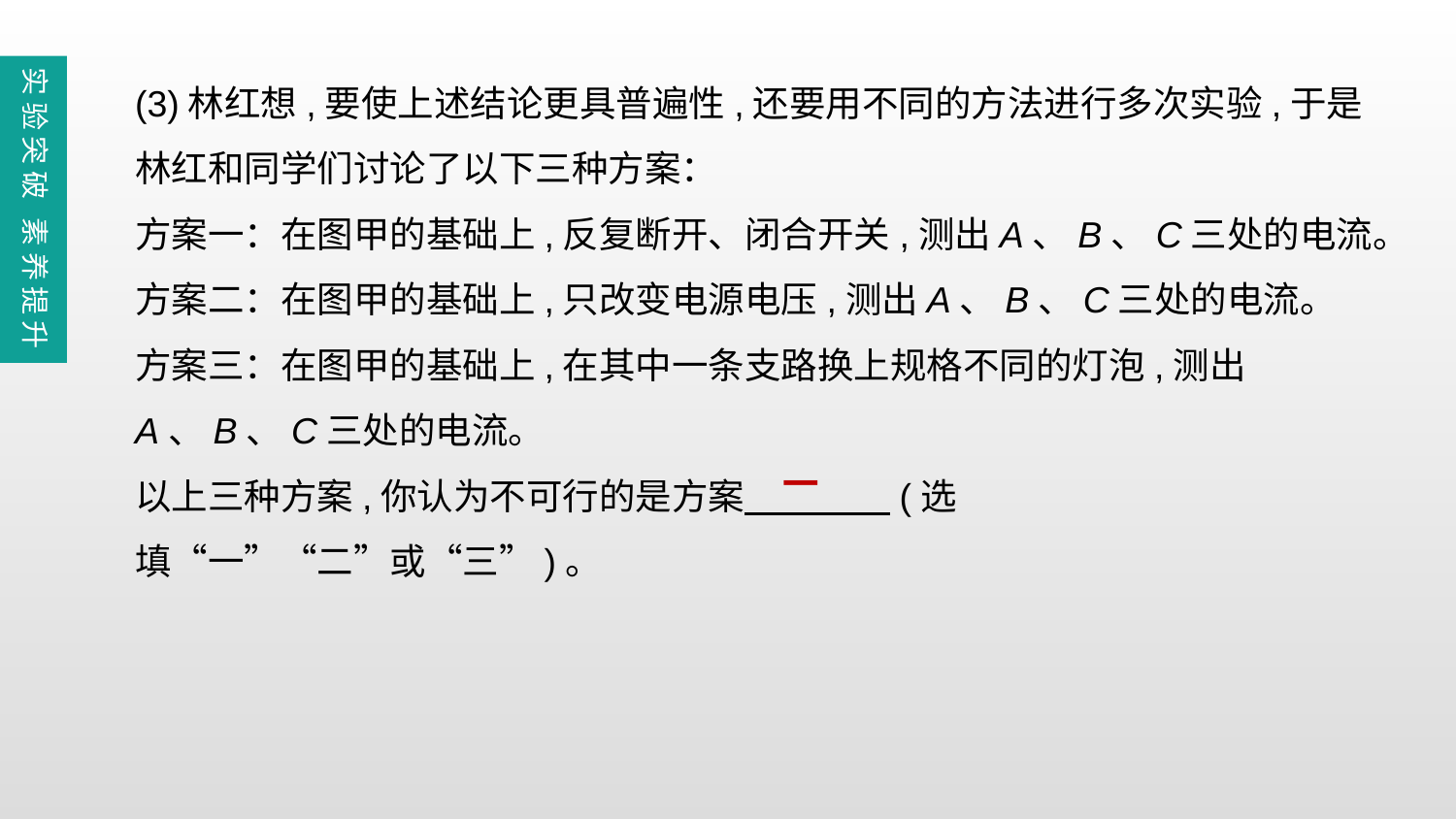

(3)林红想,要使上述结论更具普遍性,还要用不同的方法进行多次实验,于是林红和同学们讨论了以下三种方案：
方案一：在图甲的基础上,反复断开、闭合开关,测出A、B、C三处的电流。
方案二：在图甲的基础上,只改变电源电压,测出A、B、C三处的电流。
方案三：在图甲的基础上,在其中一条支路换上规格不同的灯泡,测出A、B、C三处的电流。
以上三种方案,你认为不可行的是方案　　　　(选填“一”“二”或“三”)。

实验突破 素养提升
一